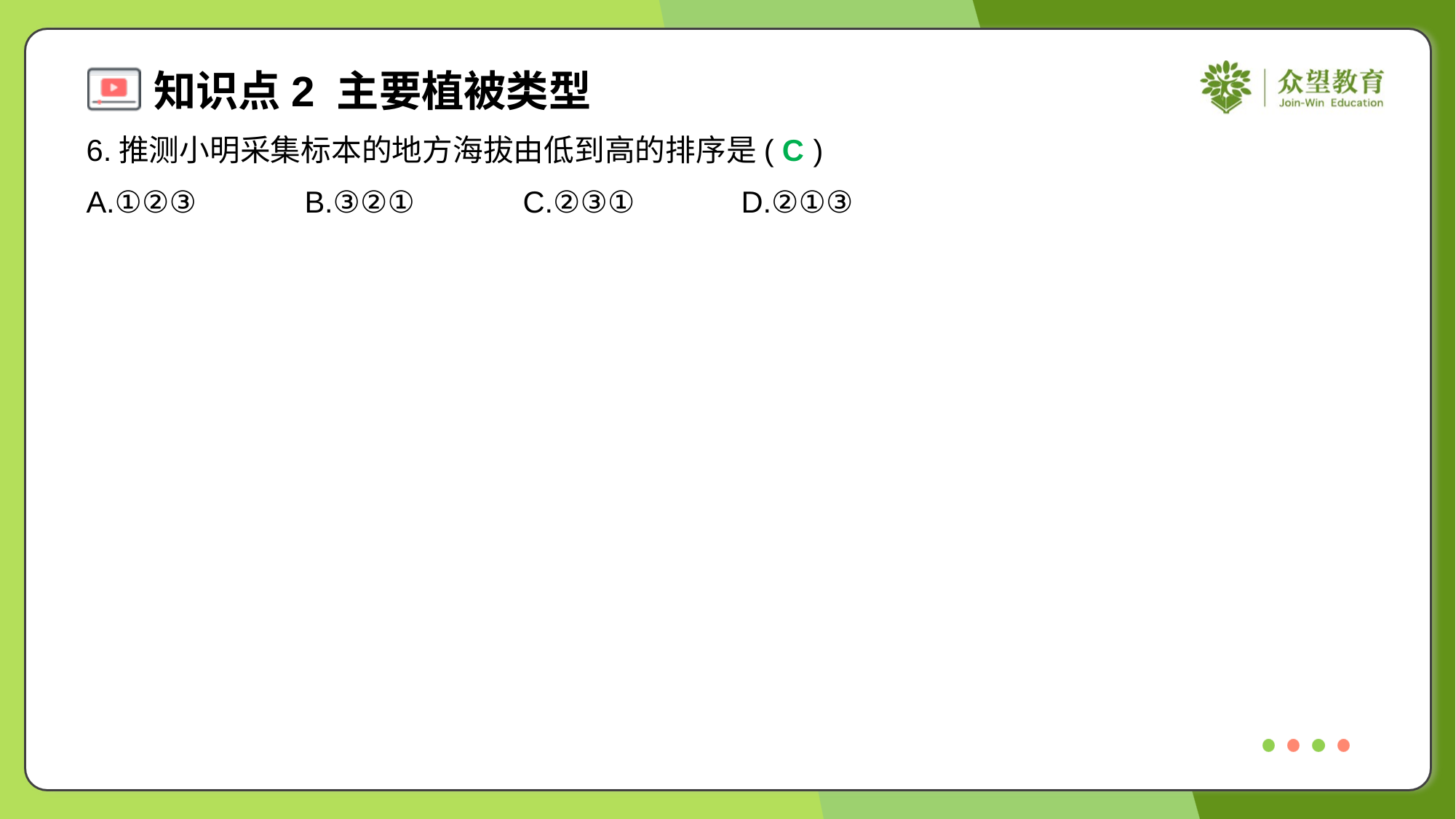

6.推测小明采集标本的地方海拔由低到高的排序是(     )
C
A.①②③	B.③②①	C.②③①	D.②①③